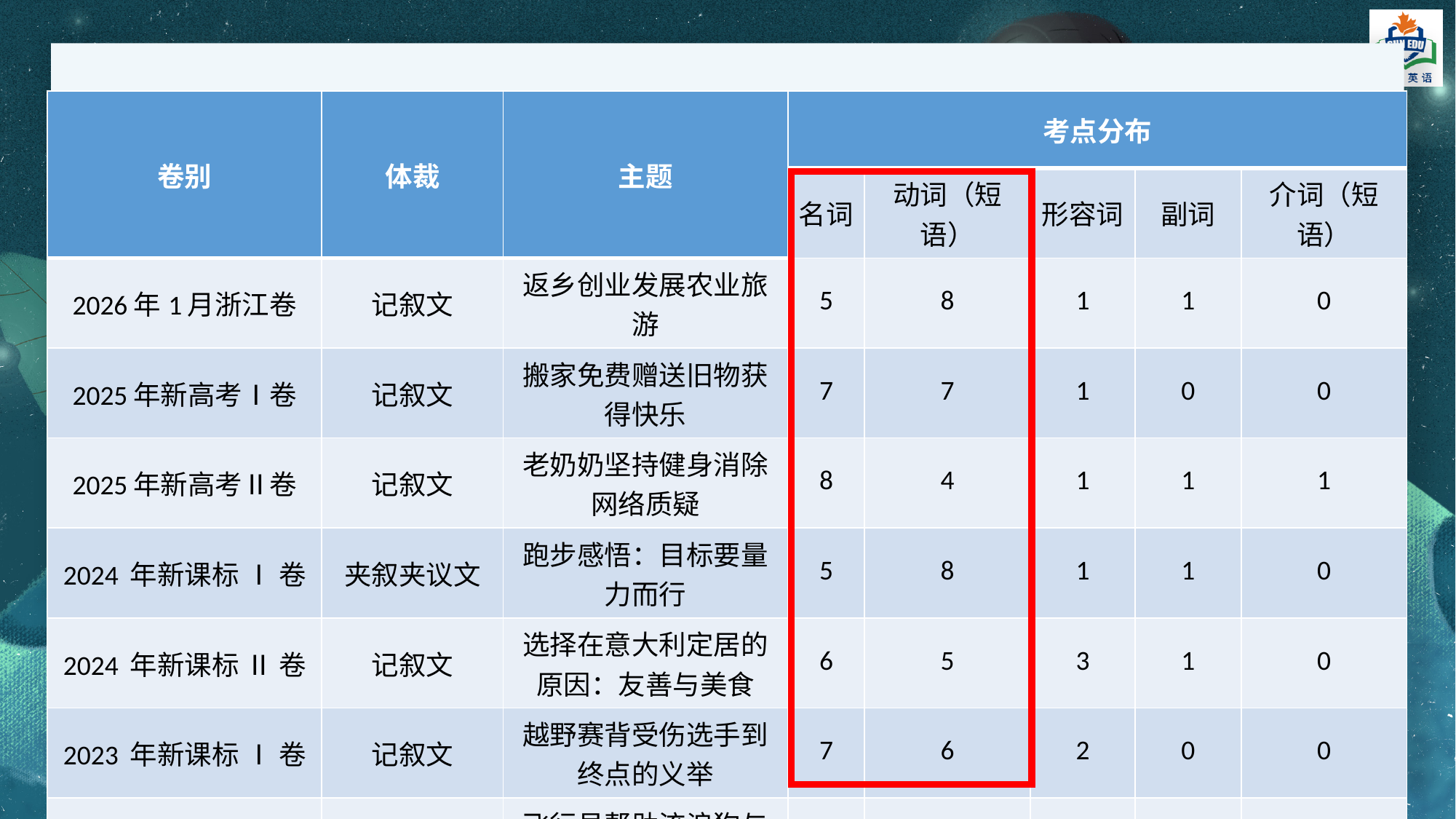

| 卷别 | 体裁 | 主题 | 考点分布 |  |  |  |  |
| --- | --- | --- | --- | --- | --- | --- | --- |
|  |  |  | 名词 | 动词（短语） | 形容词 | 副词 | 介词（短语） |
| 2026年1月浙江卷 | 记叙文 | 返乡创业发展农业旅游 | 5 | 8 | 1 | 1 | 0 |
| 2025年新高考Ⅰ卷 | 记叙文 | 搬家免费赠送旧物获得快乐 | 7 | 7 | 1 | 0 | 0 |
| 2025年新高考Ⅱ卷 | 记叙文 | 老奶奶坚持健身消除网络质疑 | 8 | 4 | 1 | 1 | 1 |
| 2024 年新课标 Ⅰ 卷 | 夹叙夹议文 | 跑步感悟：目标要量力而行 | 5 | 8 | 1 | 1 | 0 |
| 2024 年新课标 Ⅱ 卷 | 记叙文 | 选择在意大利定居的原因：友善与美食 | 6 | 5 | 3 | 1 | 0 |
| 2023 年新课标 Ⅰ 卷 | 记叙文 | 越野赛背受伤选手到终点的义举 | 7 | 6 | 2 | 0 | 0 |
| 2023 年新课标 Ⅱ 卷 | 记叙文 | 飞行员帮助流浪狗与主人团聚 | 4 | 6 | 4 | 1 | 0 |